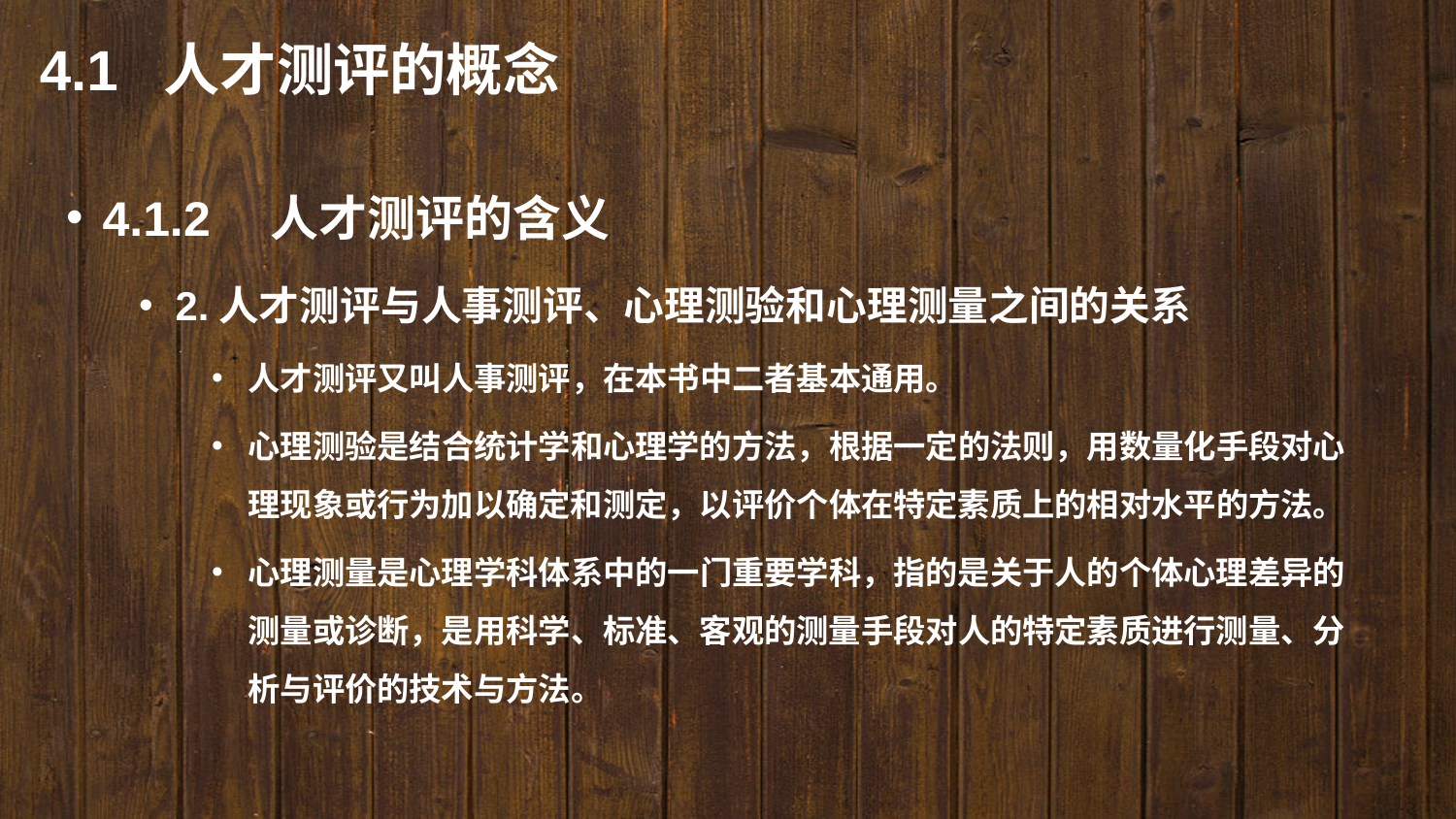

4.1  人才测评的概念
4.1.2　人才测评的含义
2.人才测评与人事测评、心理测验和心理测量之间的关系
人才测评又叫人事测评，在本书中二者基本通用。
心理测验是结合统计学和心理学的方法，根据一定的法则，用数量化手段对心理现象或行为加以确定和测定，以评价个体在特定素质上的相对水平的方法。
心理测量是心理学科体系中的一门重要学科，指的是关于人的个体心理差异的测量或诊断，是用科学、标准、客观的测量手段对人的特定素质进行测量、分析与评价的技术与方法。